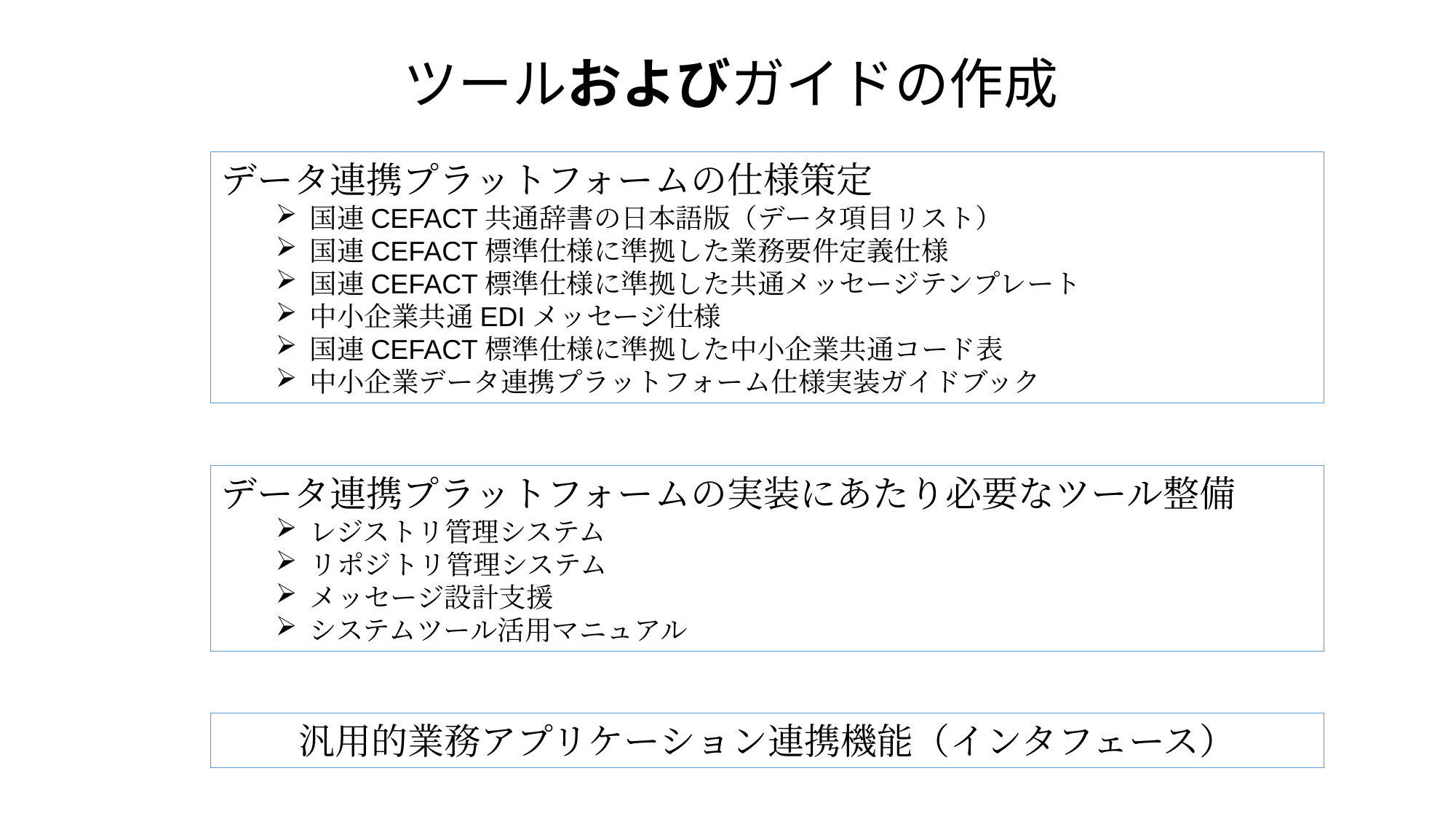

ツールおよびガイドの作成
データ連携プラットフォームの仕様策定
国連CEFACT共通辞書の日本語版（データ項目リスト）
国連CEFACT標準仕様に準拠した業務要件定義仕様
国連CEFACT標準仕様に準拠した共通メッセージテンプレート
中小企業共通EDIメッセージ仕様
国連CEFACT標準仕様に準拠した中小企業共通コード表
中小企業データ連携プラットフォーム仕様実装ガイドブック
データ連携プラットフォームの実装にあたり必要なツール整備
レジストリ管理システム
リポジトリ管理システム
メッセージ設計支援
システムツール活用マニュアル
汎用的業務アプリケーション連携機能（インタフェース）